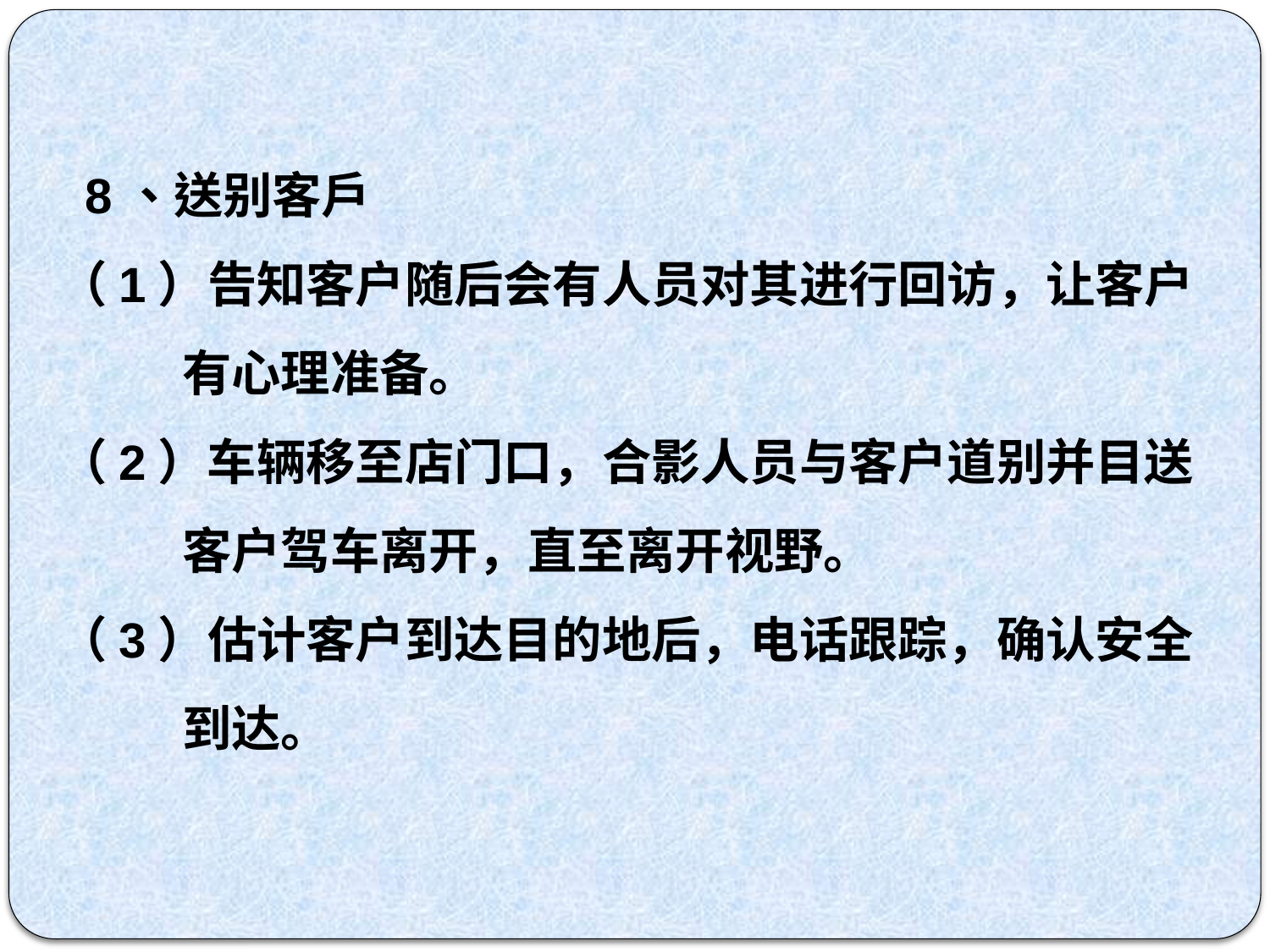

8、送别客户
（1）告知客户随后会有人员对其进行回访，让客户有心理准备。
（2）车辆移至店门口，合影人员与客户道别并目送客户驾车离开，直至离开视野。
（3）估计客户到达目的地后，电话跟踪，确认安全到达。